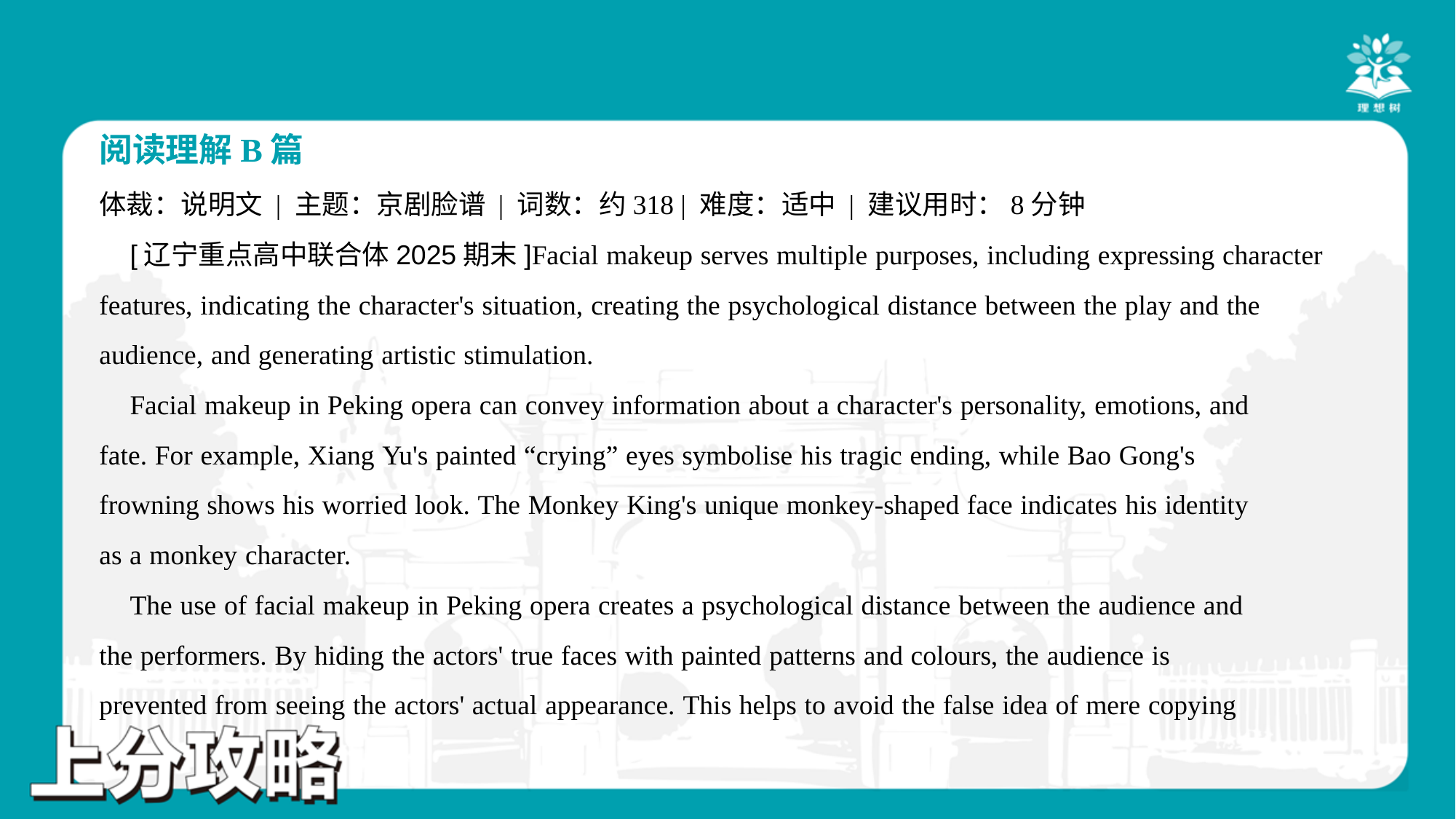

阅读理解B篇
体裁：说明文 | 主题：京剧脸谱 | 词数：约318 | 难度：适中 | 建议用时：8分钟
    [辽宁重点高中联合体2025期末]Facial makeup serves multiple purposes, including expressing character
features, indicating the character's situation, creating the psychological distance between the play and the
audience, and generating artistic stimulation.
    Facial makeup in Peking opera can convey information about a character's personality, emotions, and
fate. For example, Xiang Yu's painted “crying” eyes symbolise his tragic ending, while Bao Gong's
frowning shows his worried look. The Monkey King's unique monkey-shaped face indicates his identity
as a monkey character.
    The use of facial makeup in Peking opera creates a psychological distance between the audience and
the performers. By hiding the actors' true faces with painted patterns and colours, the audience is
prevented from seeing the actors' actual appearance. This helps to avoid the false idea of mere copying